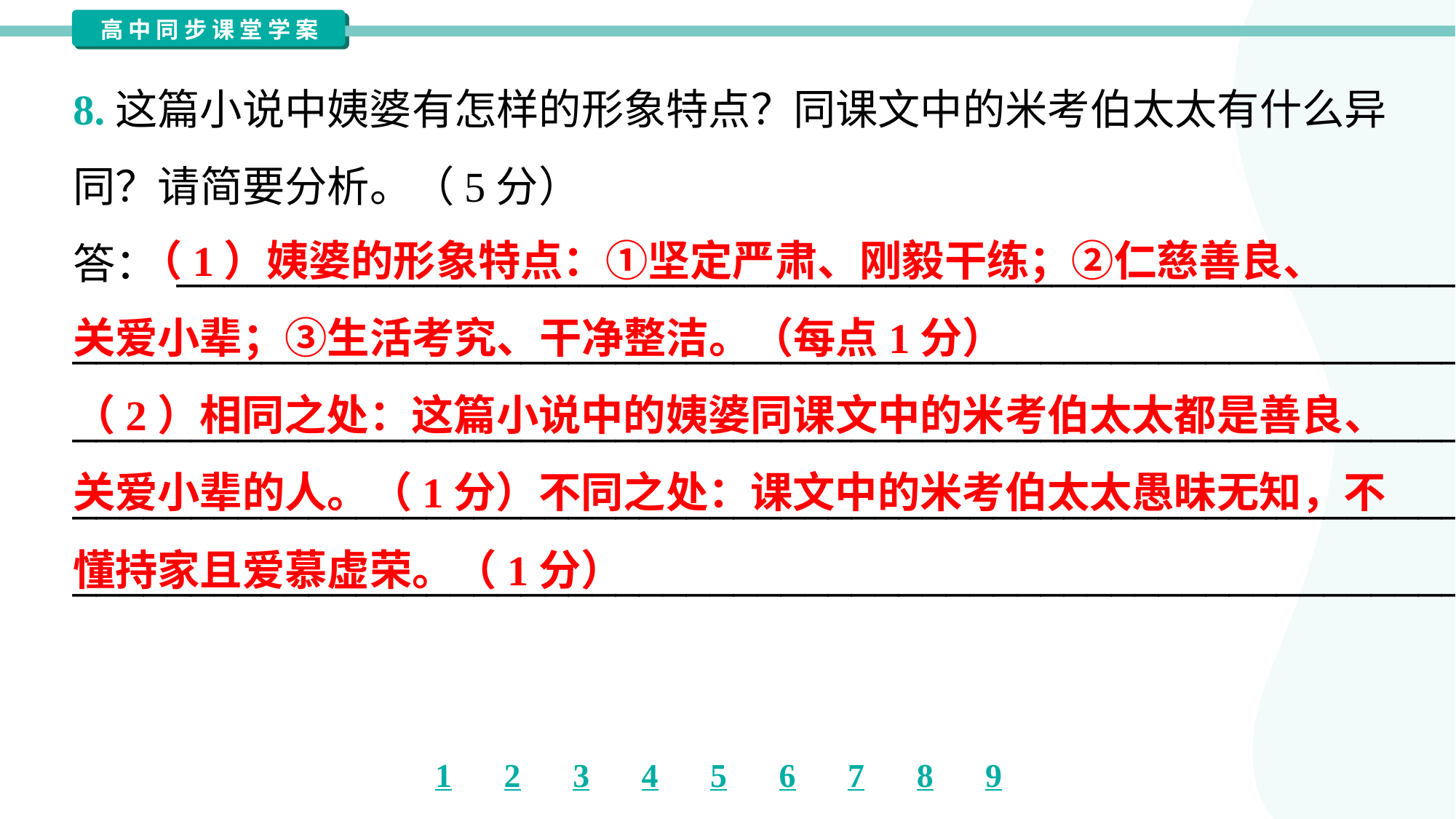

8.这篇小说中姨婆有怎样的形象特点？同课文中的米考伯太太有什么异
同？请简要分析。（5分）
答： ________________________________________________________
_____________________________________________________________
_____________________________________________________________
_____________________________________________________________
_____________________________________________________________
      （1）姨婆的形象特点：①坚定严肃、刚毅干练；②仁慈善良、
关爱小辈；③生活考究、干净整洁。（每点1分）
（2）相同之处：这篇小说中的姨婆同课文中的米考伯太太都是善良、
关爱小辈的人。（1分）不同之处：课文中的米考伯太太愚昧无知，不
懂持家且爱慕虚荣。（1分）